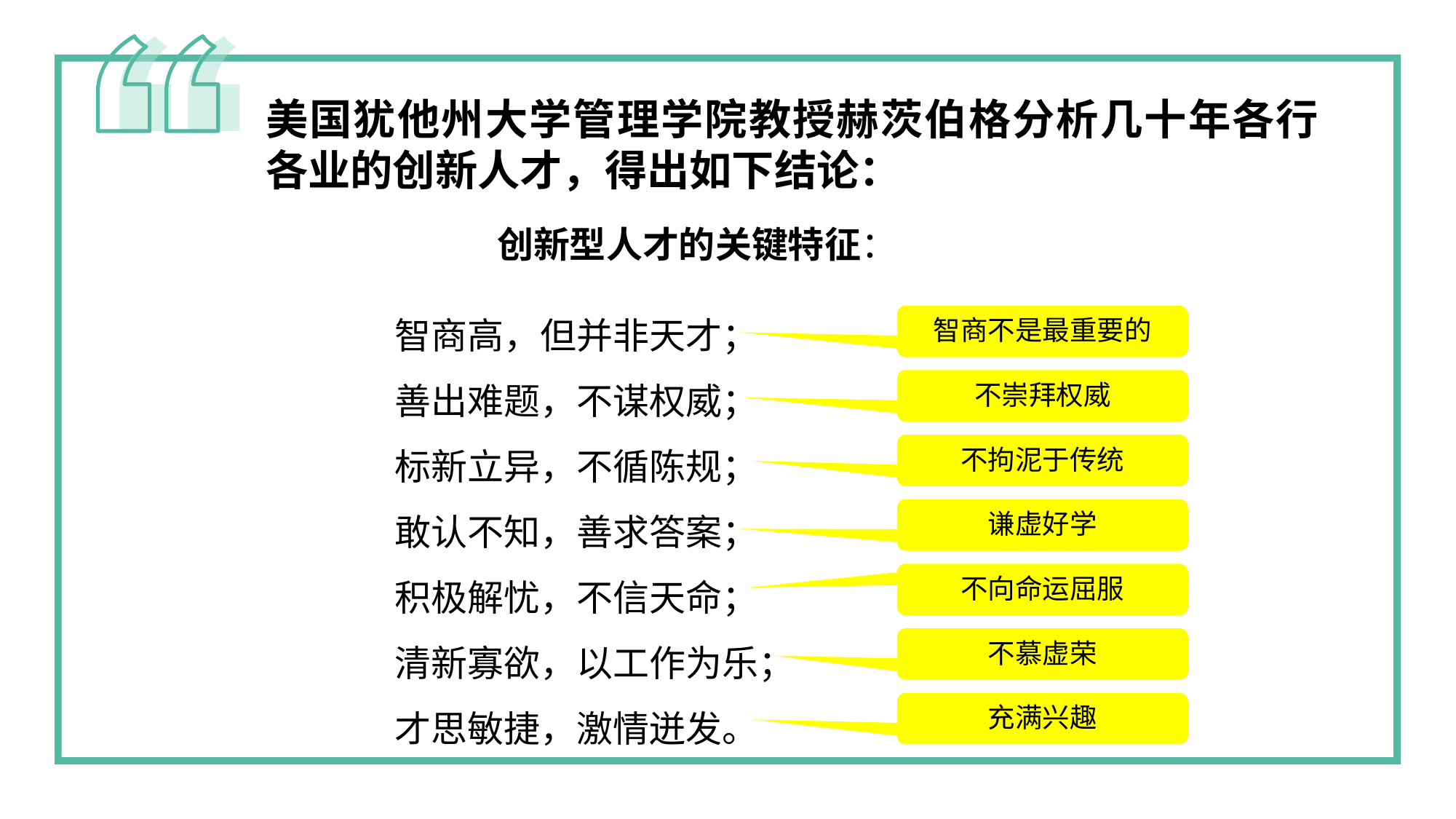

美国犹他州大学管理学院教授赫茨伯格分析几十年各行各业的创新人才，得出如下结论：
创新型人才的关键特征：
智商高，但并非天才；
善出难题，不谋权威；
标新立异，不循陈规；
敢认不知，善求答案；
积极解忧，不信天命；
清新寡欲，以工作为乐；
才思敏捷，激情迸发。
智商不是最重要的
不崇拜权威
不拘泥于传统
谦虚好学
不向命运屈服
不慕虚荣
充满兴趣